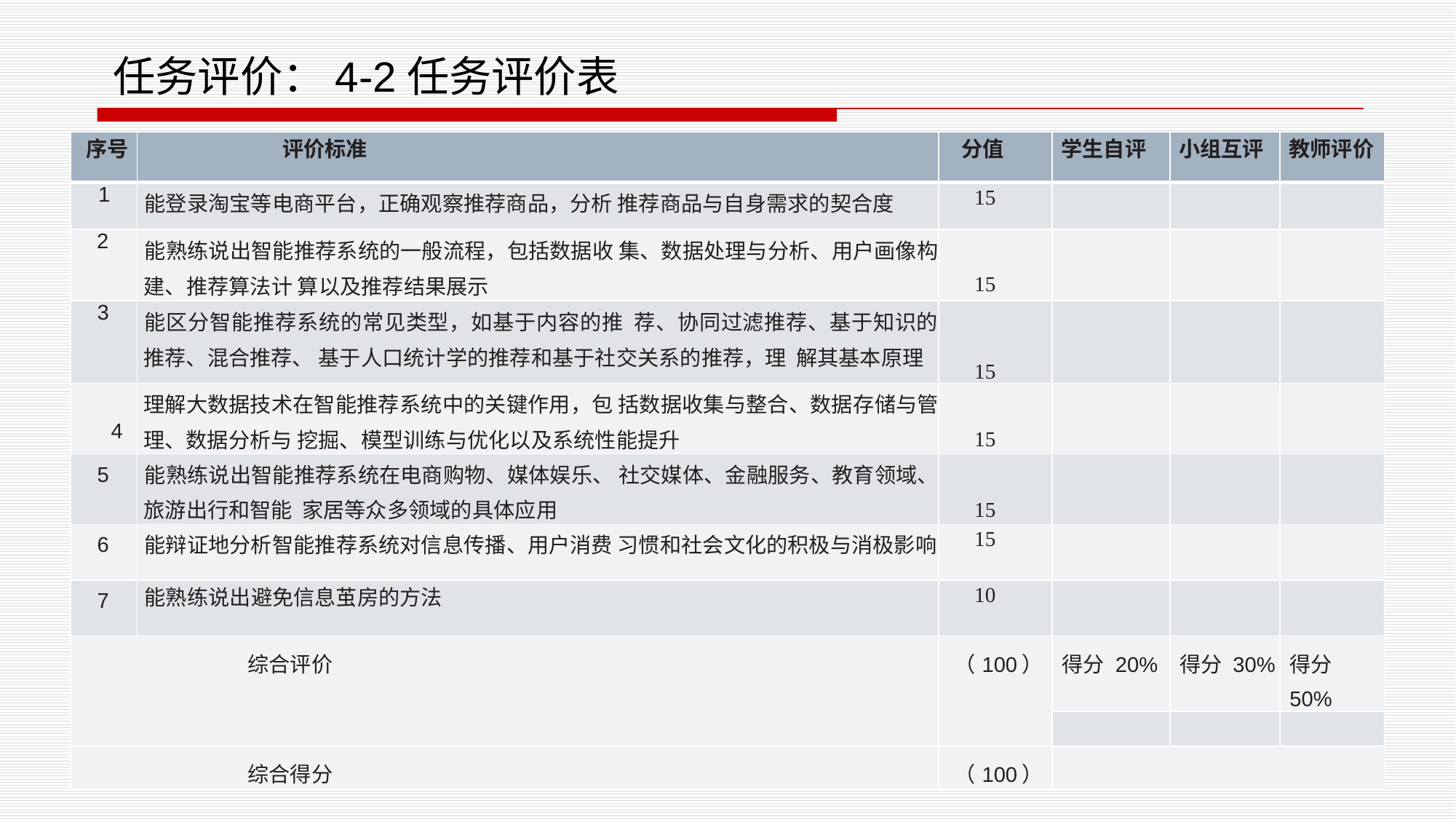

任务评价：4-2任务评价表
| 序号 | 评价标准 | 分值 | 学生自评 | 小组互评 | 教师评价 |
| --- | --- | --- | --- | --- | --- |
| 1 | 能登录淘宝等电商平台，正确观察推荐商品，分析 推荐商品与自身需求的契合度 | 15 |  |  |  |
| 2 | 能熟练说出智能推荐系统的一般流程，包括数据收 集、数据处理与分析、用户画像构建、推荐算法计 算以及推荐结果展示 | 15 |  |  |  |
| 3 | 能区分智能推荐系统的常见类型，如基于内容的推 荐、协同过滤推荐、基于知识的推荐、混合推荐、 基于人口统计学的推荐和基于社交关系的推荐，理 解其基本原理 | 15 |  |  |  |
| 4 | 理解大数据技术在智能推荐系统中的关键作用，包 括数据收集与整合、数据存储与管理、数据分析与 挖掘、模型训练与优化以及系统性能提升 | 15 |  |  |  |
| 5 | 能熟练说出智能推荐系统在电商购物、媒体娱乐、 社交媒体、金融服务、教育领域、旅游出行和智能 家居等众多领域的具体应用 | 15 |  |  |  |
| 6 | 能辩证地分析智能推荐系统对信息传播、用户消费 习惯和社会文化的积极与消极影响 | 15 |  |  |  |
| 7 | 能熟练说出避免信息茧房的方法 | 10 |  |  |  |
| 综合评价 |  | （100） | 得分 20% | 得分 30% | 得分 50% |
|  |  |  |  |  |  |
| 综合得分 |  | （100） |  |  |  |
61